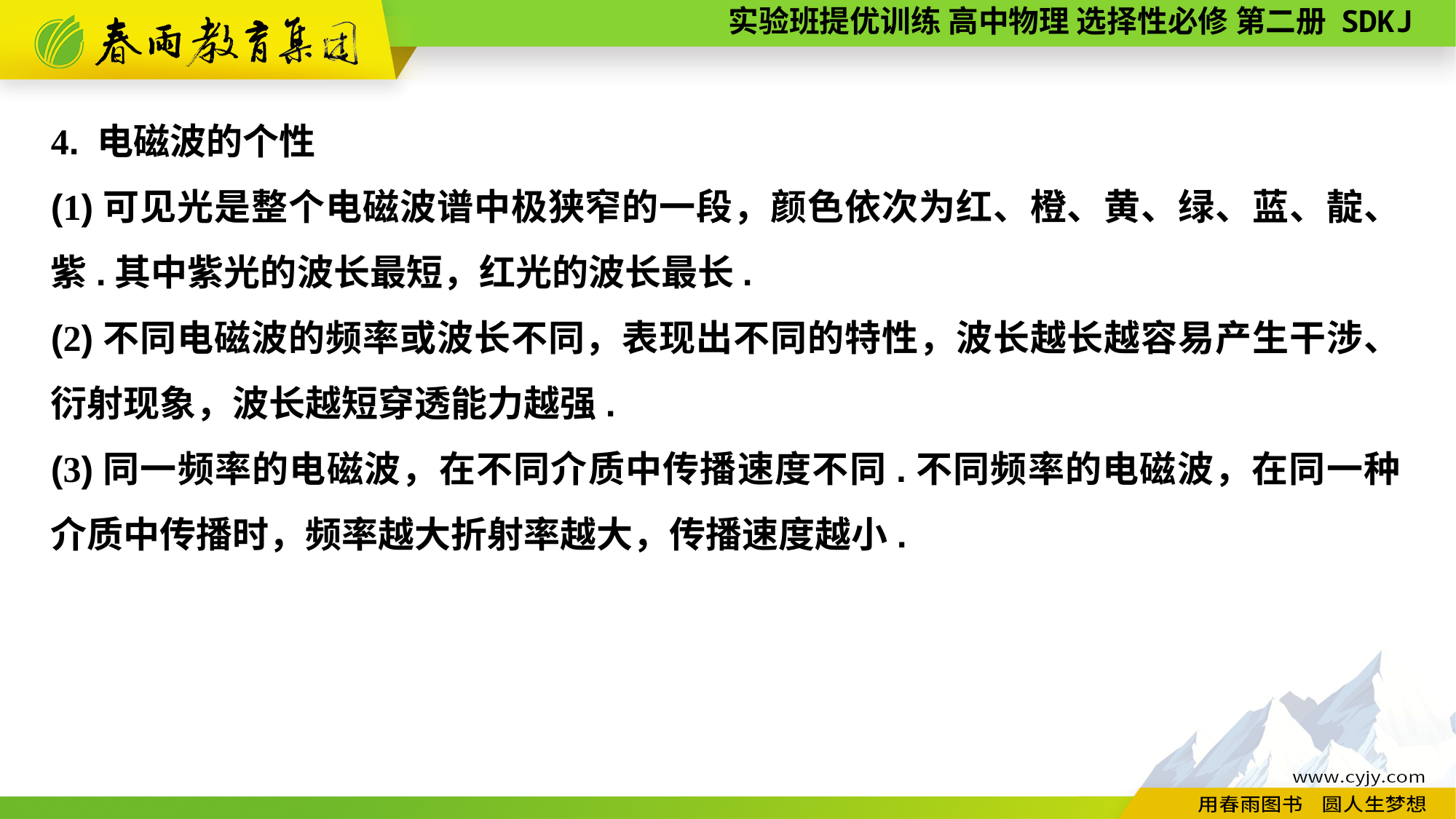

4. 电磁波的个性
(1)可见光是整个电磁波谱中极狭窄的一段，颜色依次为红、橙、黄、绿、蓝、靛、紫.其中紫光的波长最短，红光的波长最长.
(2)不同电磁波的频率或波长不同，表现出不同的特性，波长越长越容易产生干涉、衍射现象，波长越短穿透能力越强.
(3)同一频率的电磁波，在不同介质中传播速度不同.不同频率的电磁波，在同一种介质中传播时，频率越大折射率越大，传播速度越小.